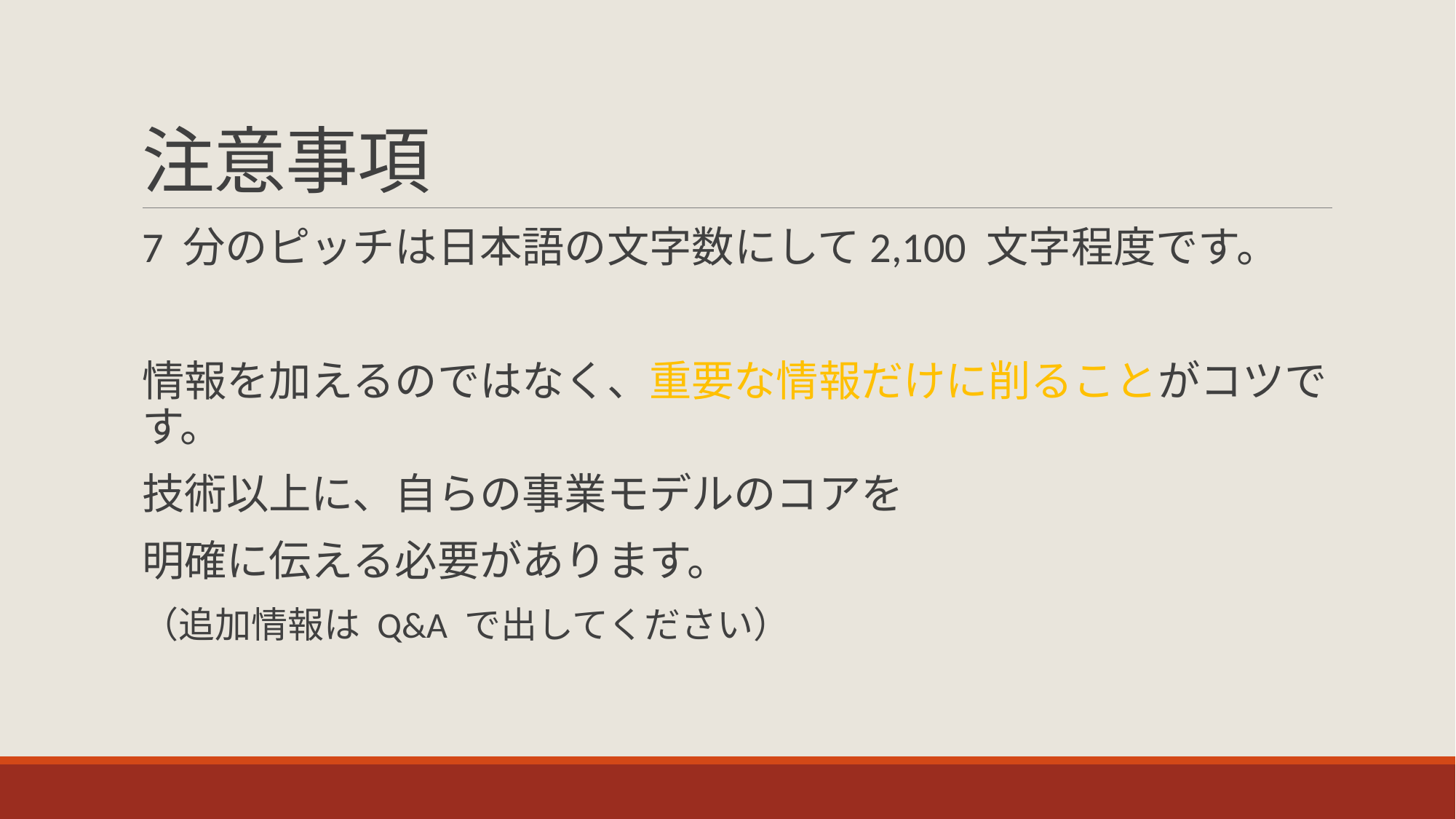

# 注意事項
7 分のピッチは日本語の文字数にして2,100 文字程度です。

情報を加えるのではなく、重要な情報だけに削ることがコツです。
技術以上に、自らの事業モデルのコアを
明確に伝える必要があります。
（追加情報は Q&A で出してください）